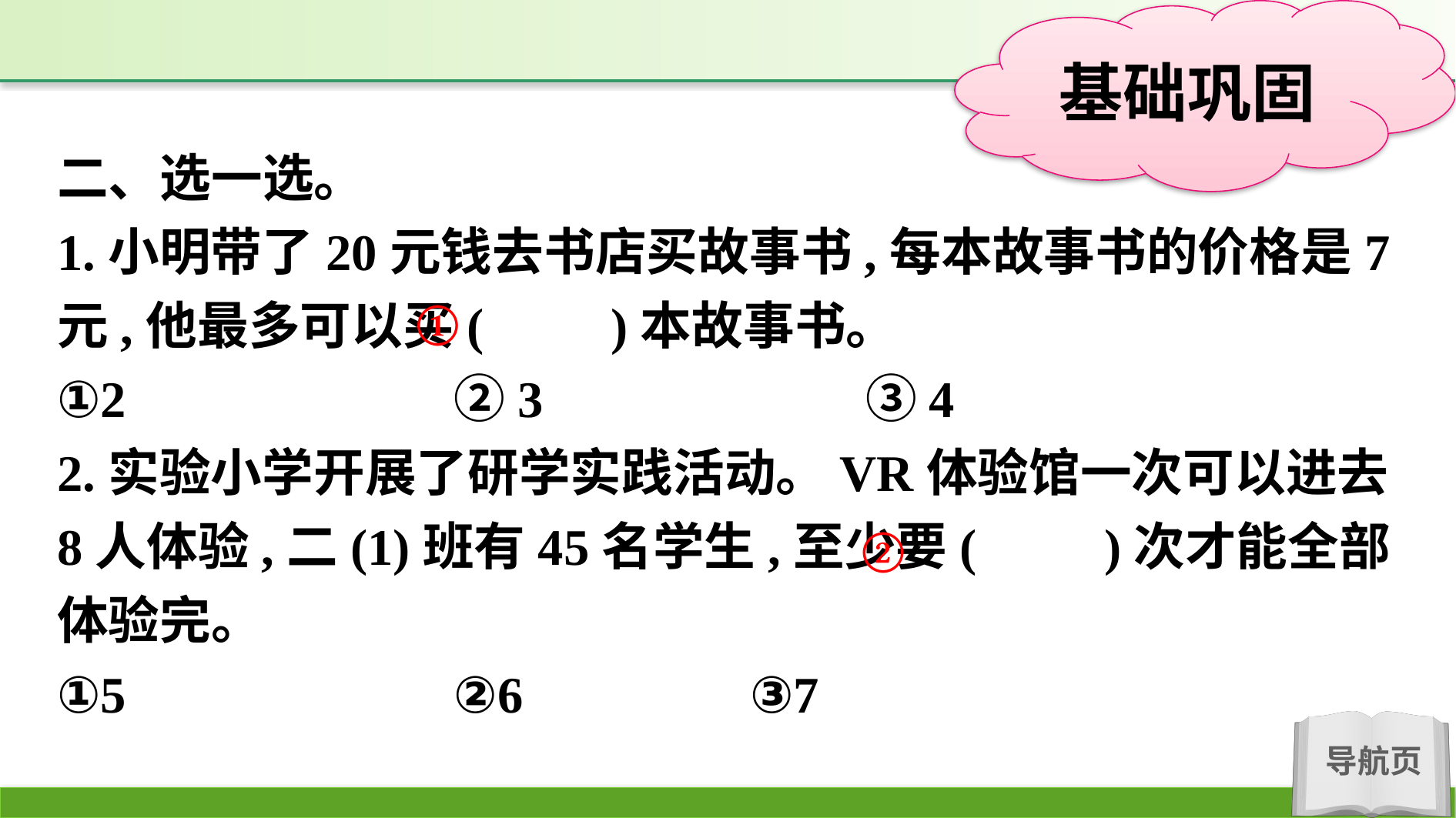

二、选一选。
1.小明带了20元钱去书店买故事书,每本故事书的价格是7元,他最多可以买(　　)本故事书。
①2　			②3　			③4
2.实验小学开展了研学实践活动。VR体验馆一次可以进去8人体验,二(1)班有45名学生,至少要(　　)次才能全部体验完。
①5			②6			③7
①
②